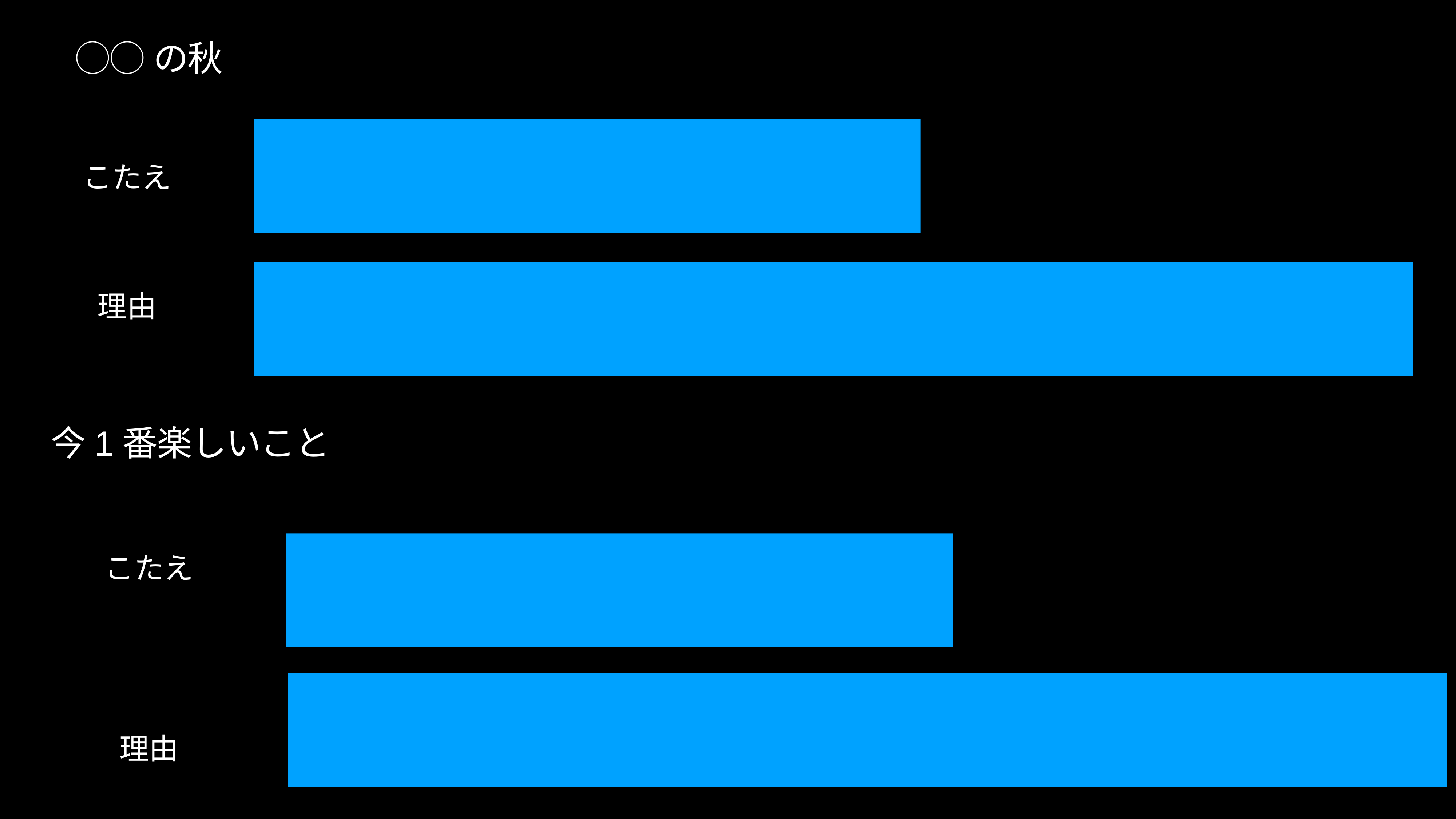

# ◯◯の秋

こたえ

理由
今1番楽しいこと

こたえ

理由